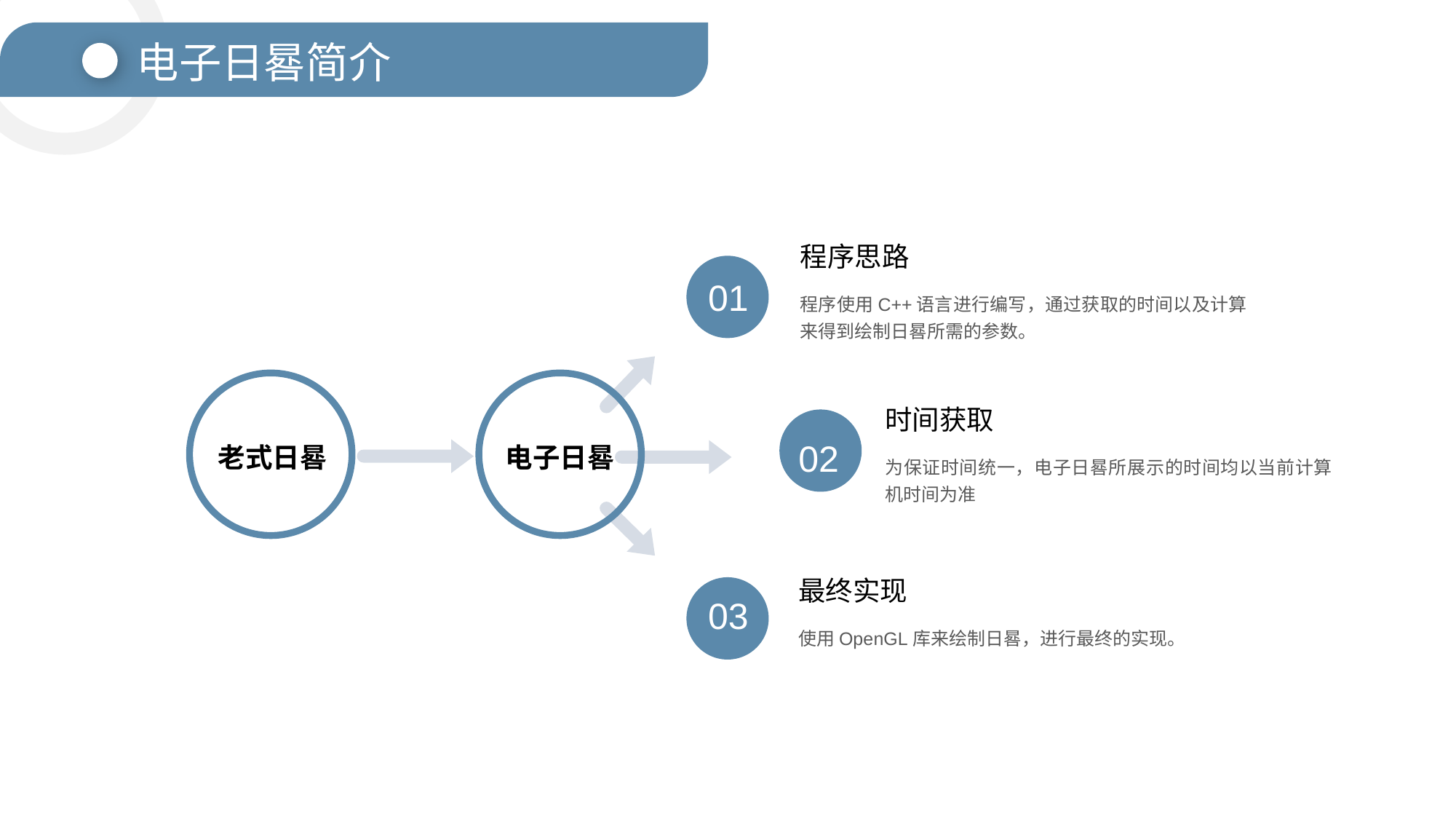

电子日晷简介

程序思路

01
程序使用C++语言进行编写，通过获取的时间以及计算来得到绘制日晷所需的参数。

时间获取

02
老式日晷

电子日晷
为保证时间统一，电子日晷所展示的时间均以当前计算机时间为准

最终实现

03
使用OpenGL库来绘制日晷，进行最终的实现。